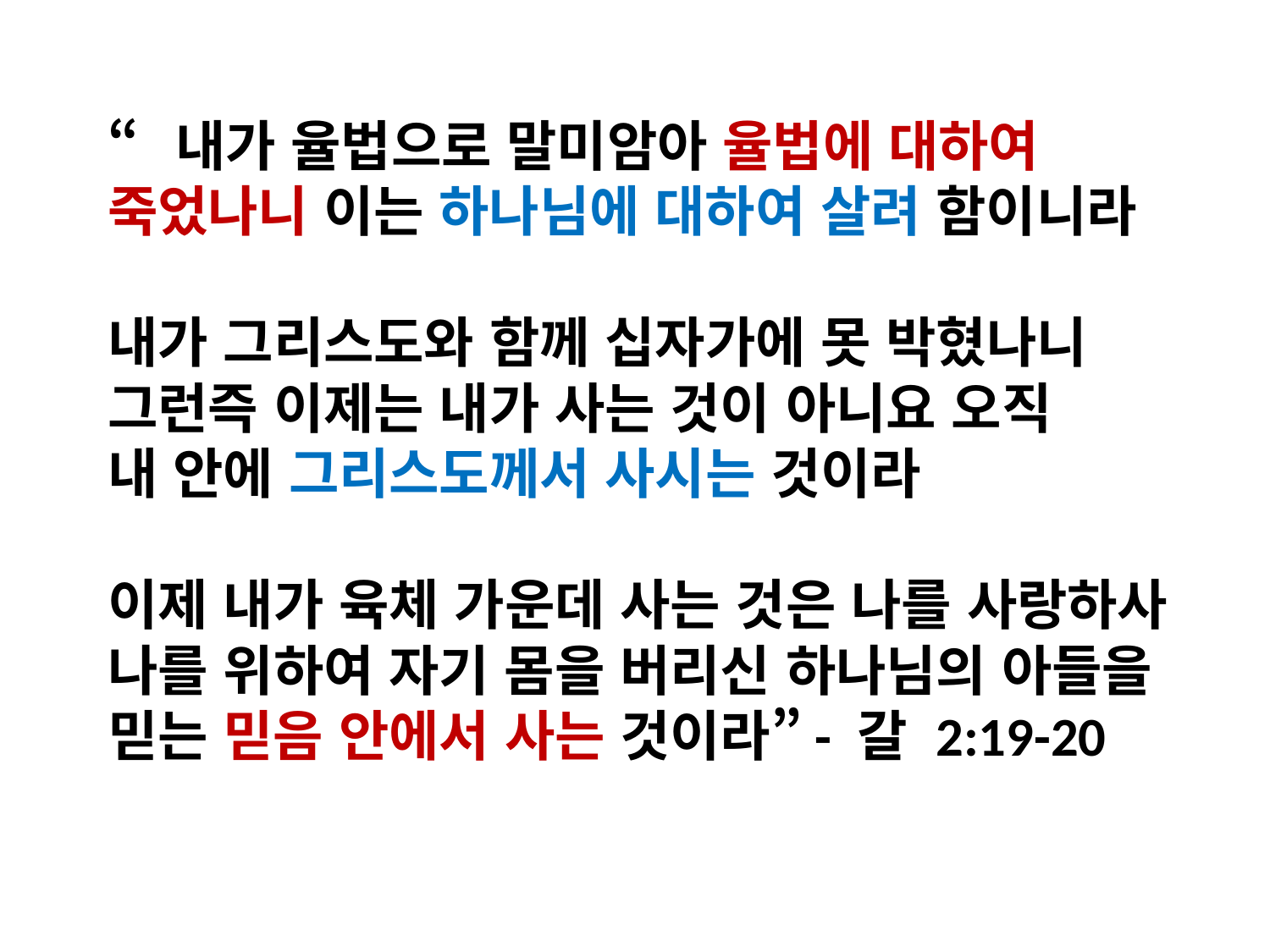

“내가 율법으로 말미암아 율법에 대하여 죽었나니 이는 하나님에 대하여 살려 함이니라

내가 그리스도와 함께 십자가에 못 박혔나니 그런즉 이제는 내가 사는 것이 아니요 오직
내 안에 그리스도께서 사시는 것이라

이제 내가 육체 가운데 사는 것은 나를 사랑하사 나를 위하여 자기 몸을 버리신 하나님의 아들을 믿는 믿음 안에서 사는 것이라”- 갈 2:19-20